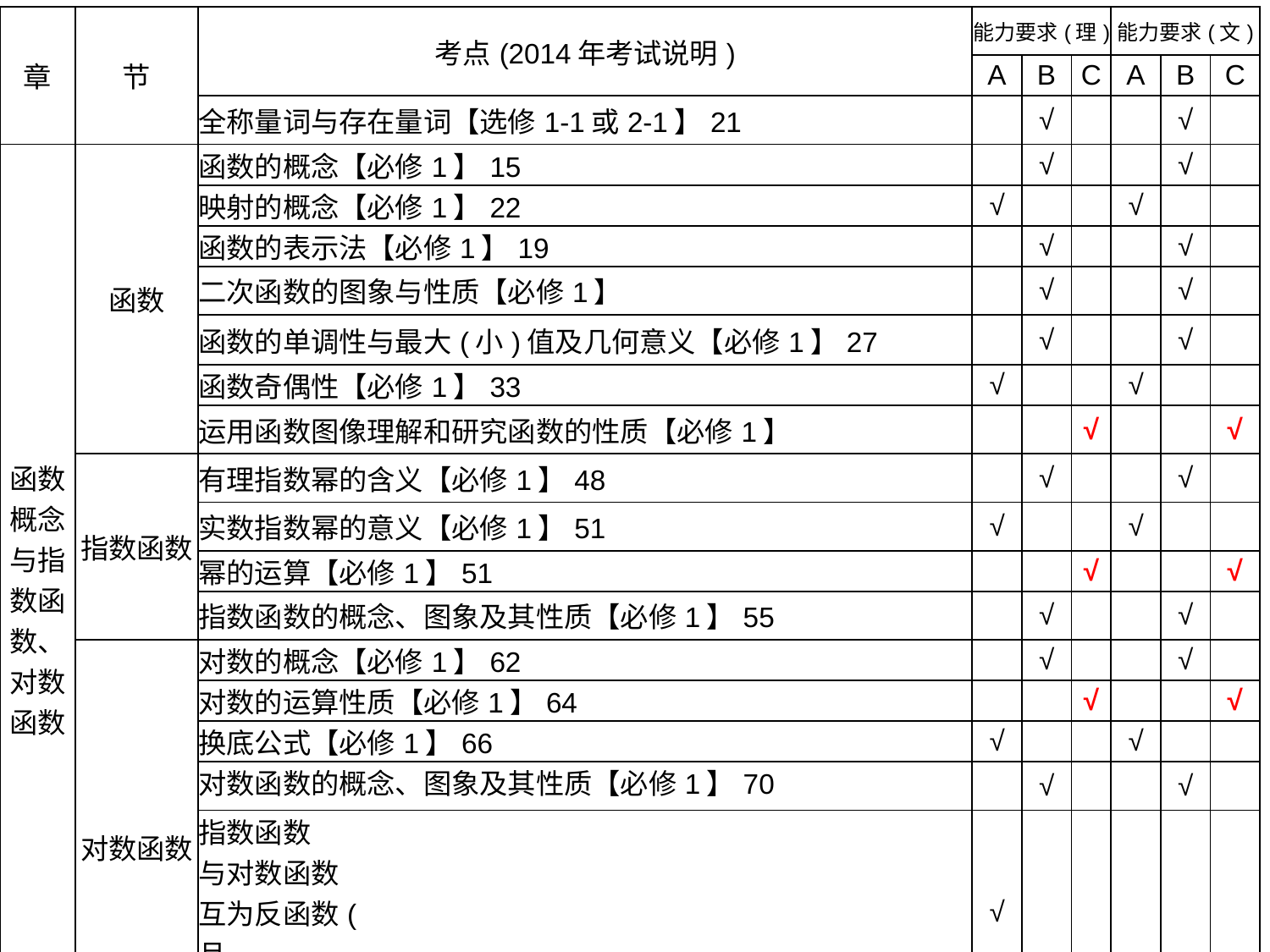

| 章 | 节 | 考点(2014年考试说明) | 能力要求(理) |  |  | 能力要求(文) |  |  |
| --- | --- | --- | --- | --- | --- | --- | --- | --- |
|  |  |  | A | B | C | A | B | C |
|  |  | 全称量词与存在量词【选修1-1或2-1】21 |  | √ |  |  | √ |  |
| 函数概念与指数函数、对数函数 | 函数 | 函数的概念【必修1】15 |  | √ |  |  | √ |  |
|  |  | 映射的概念【必修1】22 | √ |  |  | √ |  |  |
|  |  | 函数的表示法【必修1】19 |  | √ |  |  | √ |  |
|  |  | 二次函数的图象与性质【必修1】 |  | √ |  |  | √ |  |
|  |  | 函数的单调性与最大(小)值及几何意义【必修1】27 |  | √ |  |  | √ |  |
|  |  | 函数奇偶性【必修1】33 | √ |  |  | √ |  |  |
|  |  | 运用函数图像理解和研究函数的性质【必修1】 |  |  | √ |  |  | √ |
|  | 指数函数 | 有理指数幂的含义【必修1】48 |  | √ |  |  | √ |  |
|  |  | 实数指数幂的意义【必修1】51 | √ |  |  | √ |  |  |
|  |  | 幂的运算【必修1】51 |  |  | √ |  |  | √ |
|  |  | 指数函数的概念、图象及其性质【必修1】55 |  | √ |  |  | √ |  |
|  | 对数函数 | 对数的概念【必修1】62 |  | √ |  |  | √ |  |
|  |  | 对数的运算性质【必修1】64 |  |  | √ |  |  | √ |
|  |  | 换底公式【必修1】66 | √ |  |  | √ |  |  |
|  |  | 对数函数的概念、图象及其性质【必修1】70 |  | √ |  |  | √ |  |
|  |  | 指数函数 | √ |  |  |  |  |  |
|  |  | 与对数函数 |  |  |  |  |  |  |
|  |  | 互为反函数( |  |  |  |  |  |  |
|  |  | 且 |  |  |  |  |  |  |
|  |  | )【必修1】73 |  |  |  |  |  |  |
|  |  | 幂函数的概念【必修1】 | √ |  |  | √ |  |  |